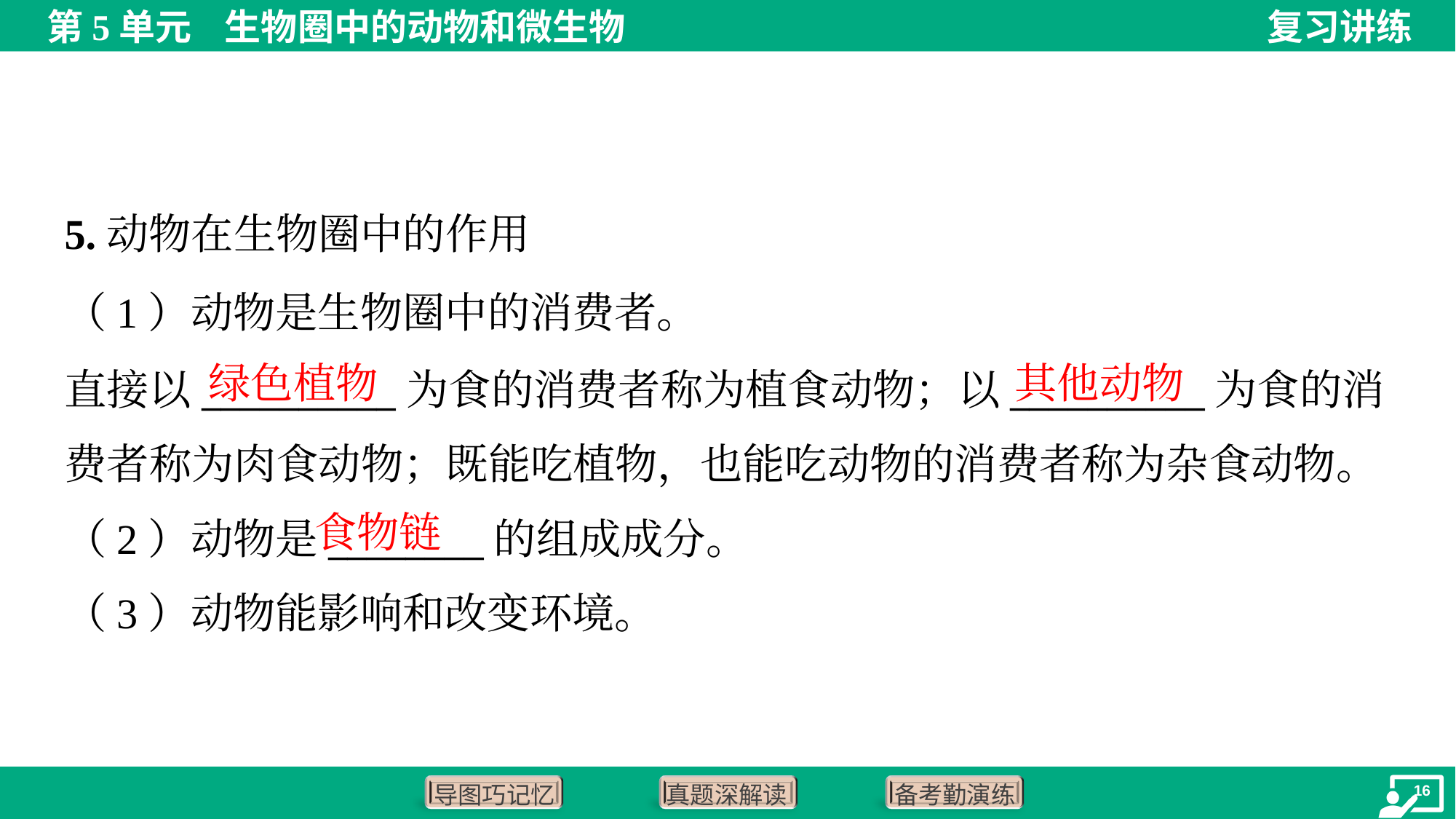

5.动物在生物圈中的作用
（1）动物是生物圈中的消费者。
直接以__________为食的消费者称为植食动物；以__________为食的消
费者称为肉食动物；既能吃植物，也能吃动物的消费者称为杂食动物。
绿色植物
其他动物
食物链
（2）动物是________的组成成分。
（3）动物能影响和改变环境。